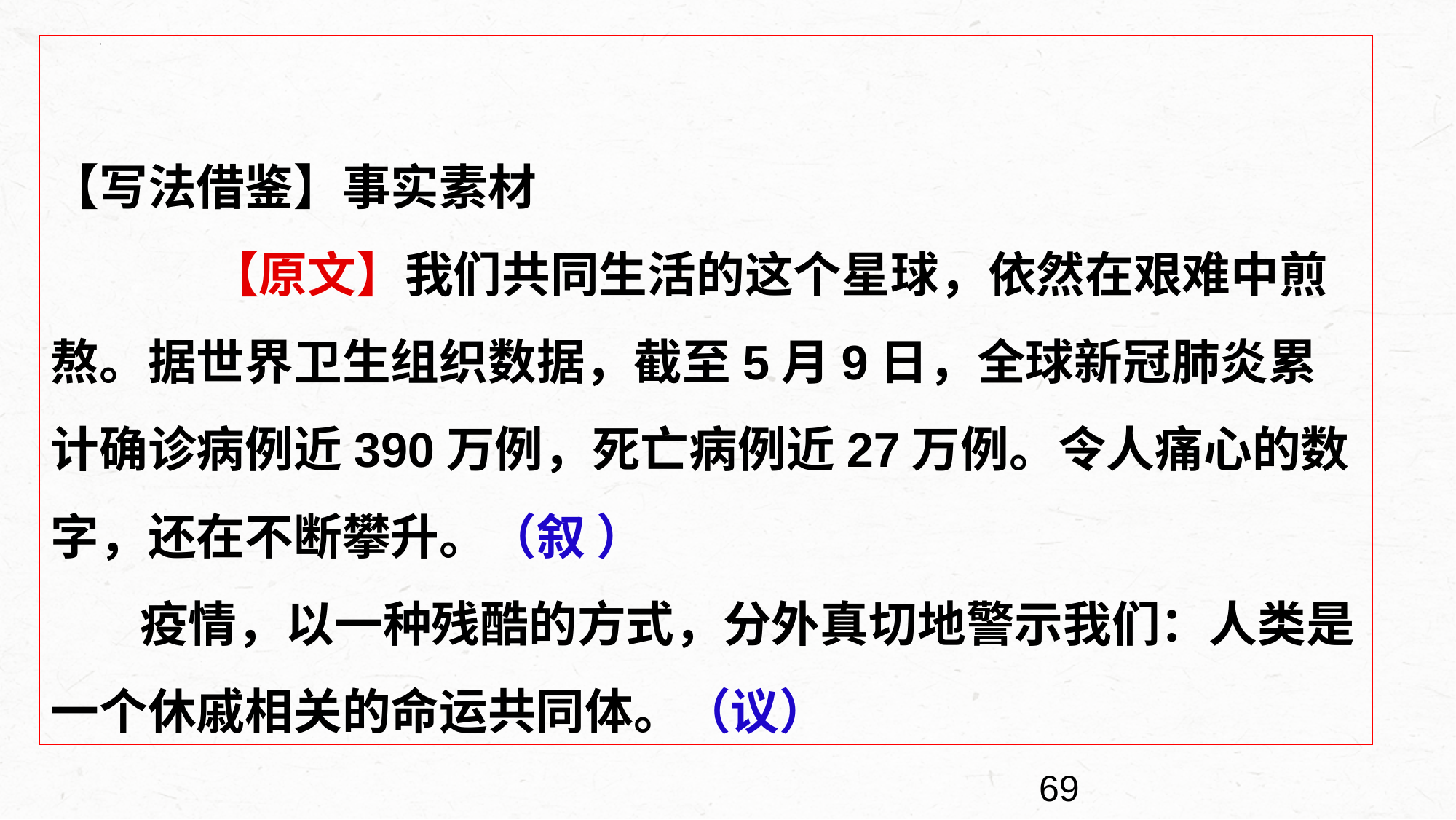

【写法借鉴】事实素材
           【原文】我们共同生活的这个星球，依然在艰难中煎熬。据世界卫生组织数据，截至5月9日，全球新冠肺炎累计确诊病例近390万例，死亡病例近27万例。令人痛心的数字，还在不断攀升。（叙 ）
       疫情，以一种残酷的方式，分外真切地警示我们：人类是一个休戚相关的命运共同体。（议）
69